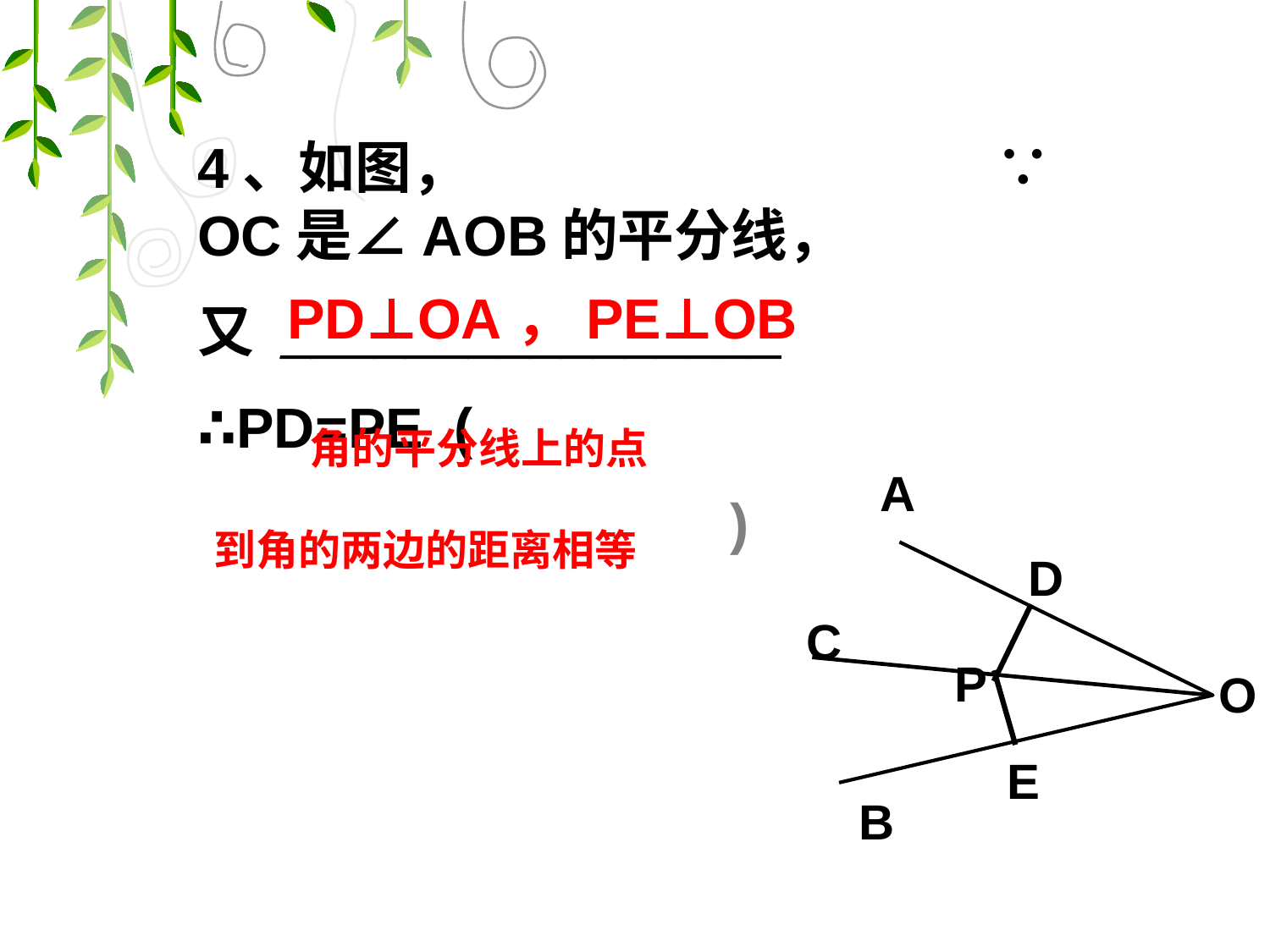

4、如图，                                         ∵ OC是∠AOB的平分线，
又 ________________
∴PD=PE  (
                                  )
PD⊥OA，PE⊥OB
                                  角的平分线上的点

                        到角的两边的距离相等
A

D
C

P
O

E
B